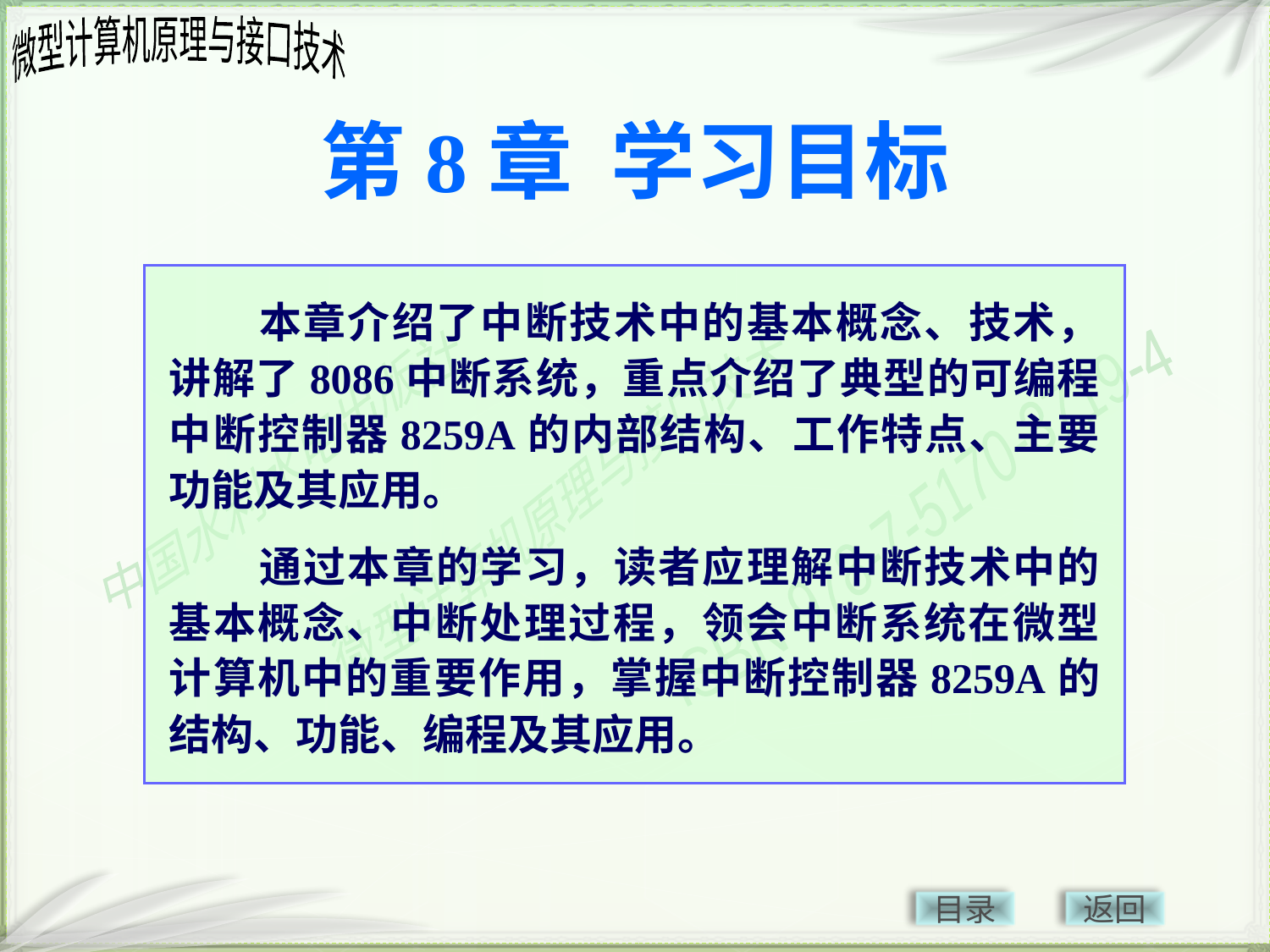

# 第8章  学习目标
本章介绍了中断技术中的基本概念、技术，讲解了8086中断系统，重点介绍了典型的可编程中断控制器8259A的内部结构、工作特点、主要功能及其应用。
通过本章的学习，读者应理解中断技术中的基本概念、中断处理过程，领会中断系统在微型计算机中的重要作用，掌握中断控制器8259A的结构、功能、编程及其应用。